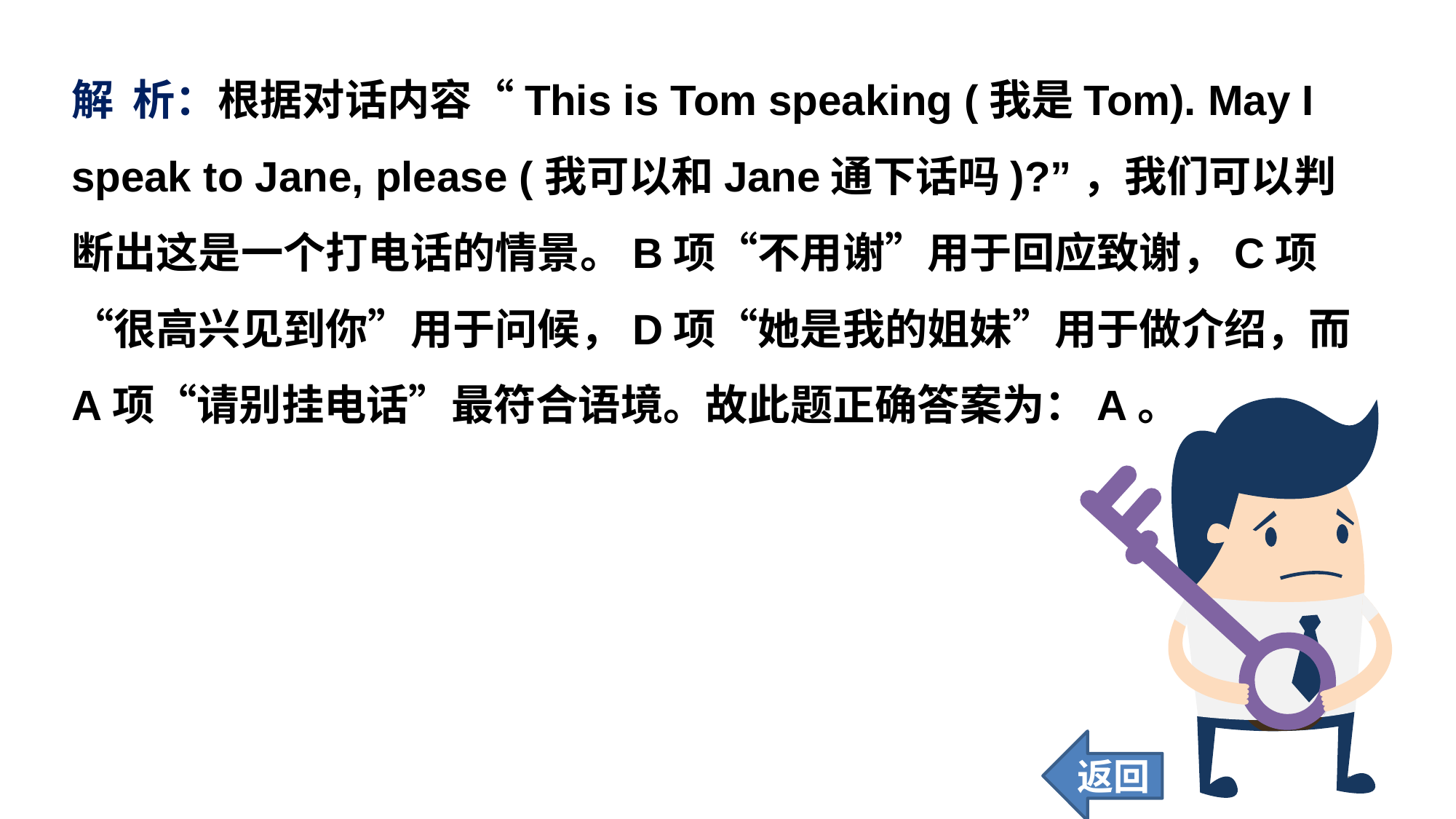

解  析：根据对话内容“This is Tom speaking (我是Tom). May I speak to Jane, please (我可以和Jane通下话吗)?”，我们可以判断出这是一个打电话的情景。B项“不用谢”用于回应致谢，C项“很高兴见到你”用于问候，D项“她是我的姐妹”用于做介绍，而A项“请别挂电话”最符合语境。故此题正确答案为：A。

返回
126